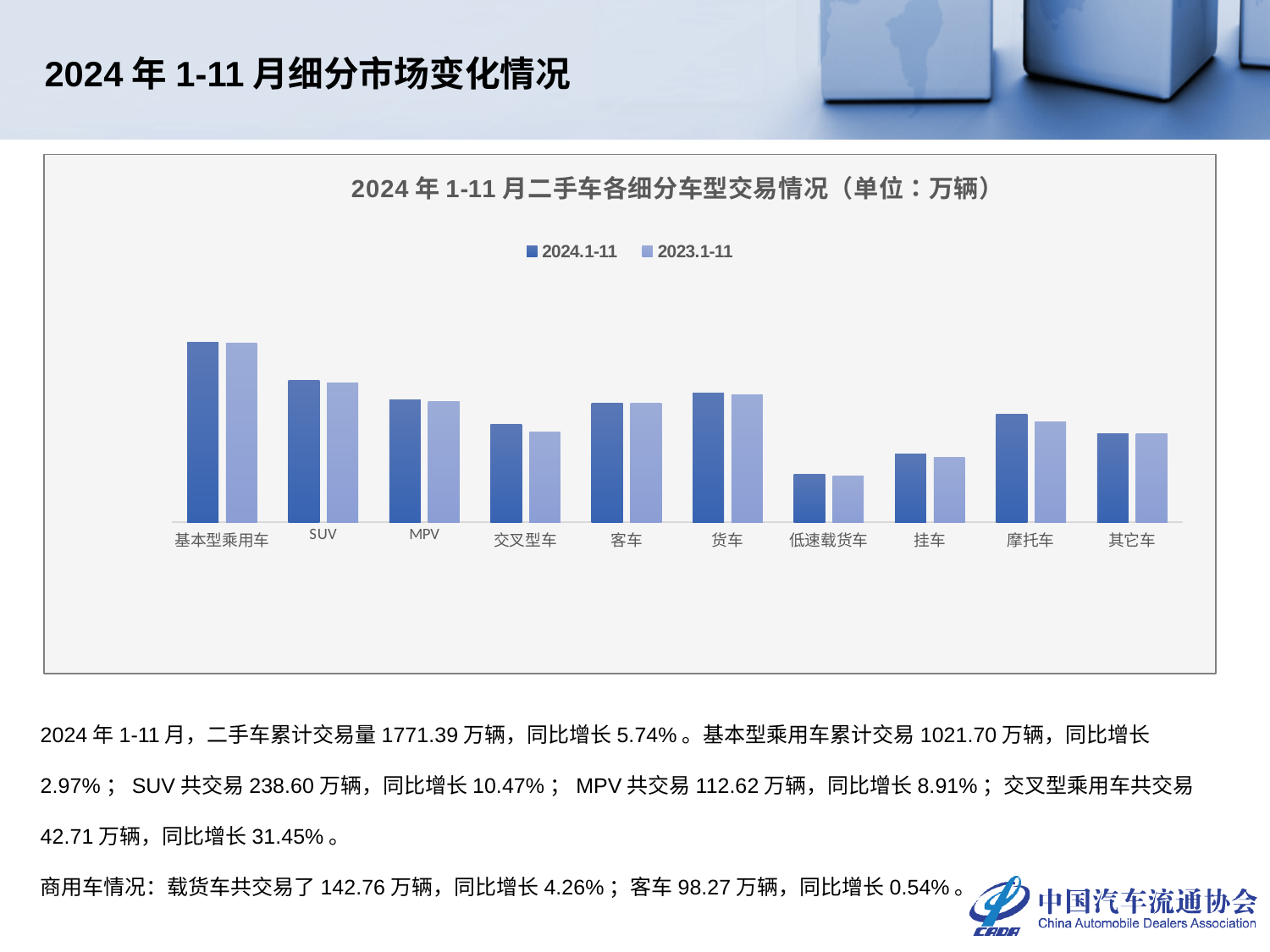

2024年1-11月细分市场变化情况

### Chart: 2024年1-11月二手车各细分车型交易情况（单位：万辆）

| Category | 2024.1-11 | 2023.1-11 |
|---|---|---|
| 基本型乘用车 | 1021.6958 | 992.2227 |
| SUV | 238.5984 | 215.9828 |
| MPV | 112.6201 | 103.4019 |
| 交叉型车 | 42.7097 | 32.4922 |
| 客车 | 98.2704 | 97.7447 |
| 货车 | 142.7559 | 136.929 |
| 低速载货车 | 6.2582 | 5.9798 |
| 挂车 | 13.8421 | 12.0163 |
| 摩托车 | 64.552 | 47.8692 |
| 其它车 | 30.092 | 30.5948 |
2024年1-11月，二手车累计交易量1771.39万辆，同比增长5.74%。基本型乘用车累计交易1021.70万辆，同比增长2.97%；SUV共交易238.60万辆，同比增长10.47%；MPV共交易112.62万辆，同比增长8.91%；交叉型乘用车共交易42.71万辆，同比增长31.45%。
商用车情况：载货车共交易了142.76万辆，同比增长4.26%；客车98.27万辆，同比增长0.54%。